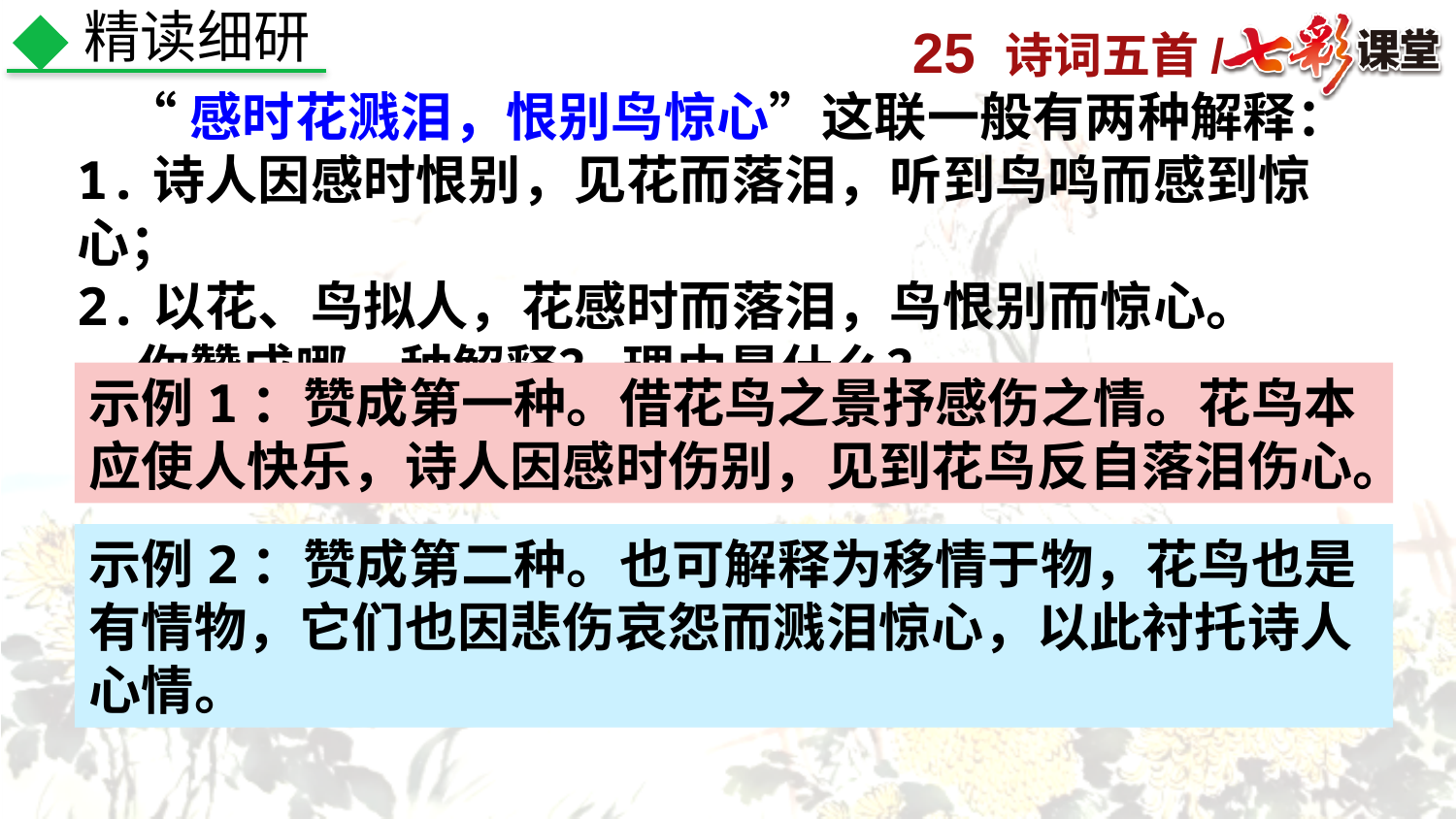

精读细研

    “感时花溅泪，恨别鸟惊心”这联一般有两种解释：
1.诗人因感时恨别，见花而落泪，听到鸟鸣而感到惊心；
2.以花、鸟拟人，花感时而落泪，鸟恨别而惊心。
    你赞成哪一种解释？ 理由是什么？
示例1：赞成第一种。借花鸟之景抒感伤之情。花鸟本应使人快乐，诗人因感时伤别，见到花鸟反自落泪伤心。
示例2：赞成第二种。也可解释为移情于物，花鸟也是有情物，它们也因悲伤哀怨而溅泪惊心，以此衬托诗人心情。